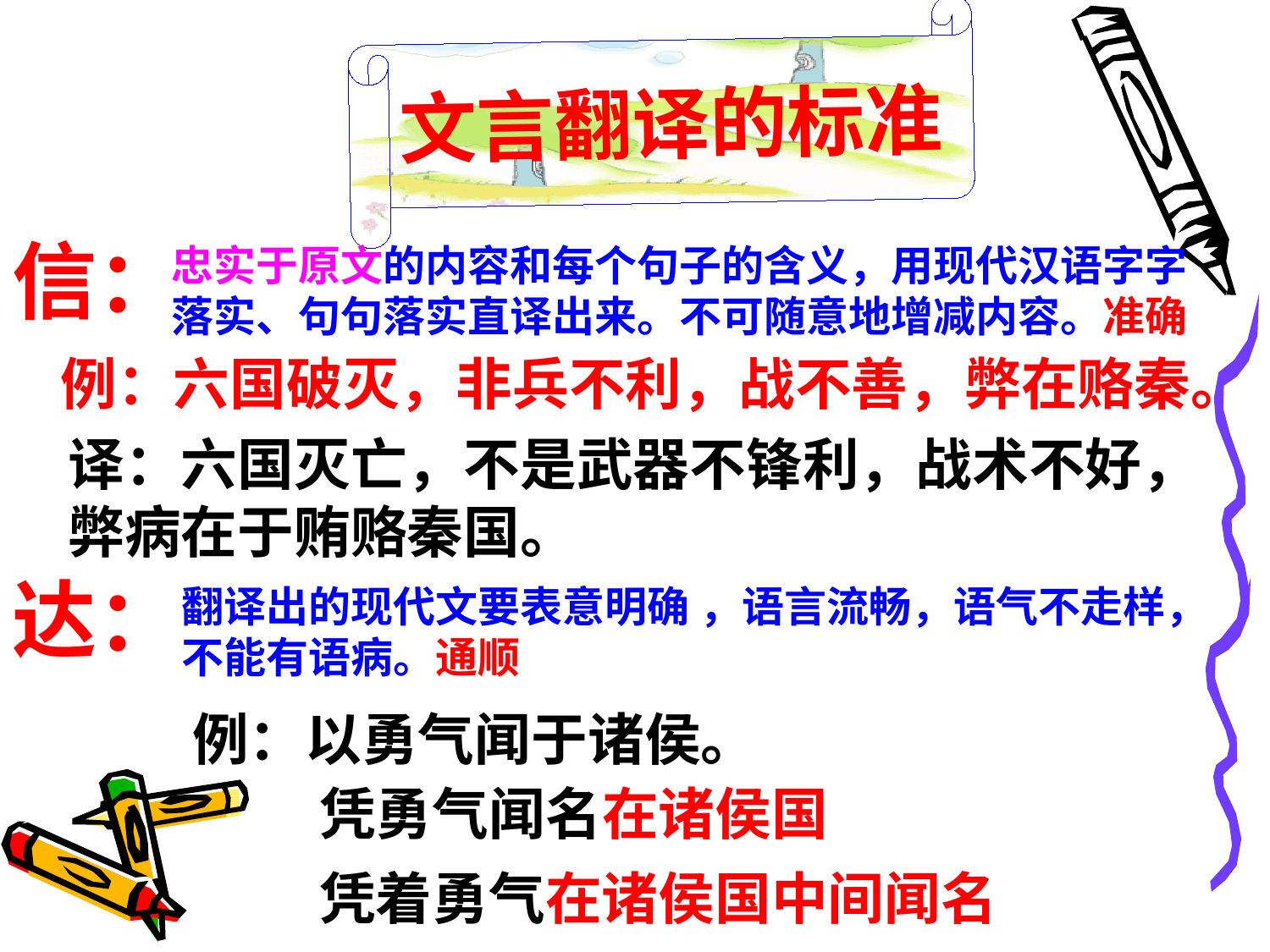

文言翻译的标准
信：
忠实于原文的内容和每个句子的含义，用现代汉语字字落实、句句落实直译出来。不可随意地增减内容。准确
例：六国破灭，非兵不利，战不善，弊在赂秦。
译：六国灭亡，不是武器不锋利，战术不好，弊病在于贿赂秦国。
达：
翻译出的现代文要表意明确 ，语言流畅，语气不走样，不能有语病。通顺
例：以勇气闻于诸侯。
凭勇气闻名在诸侯国
凭着勇气在诸侯国中间闻名